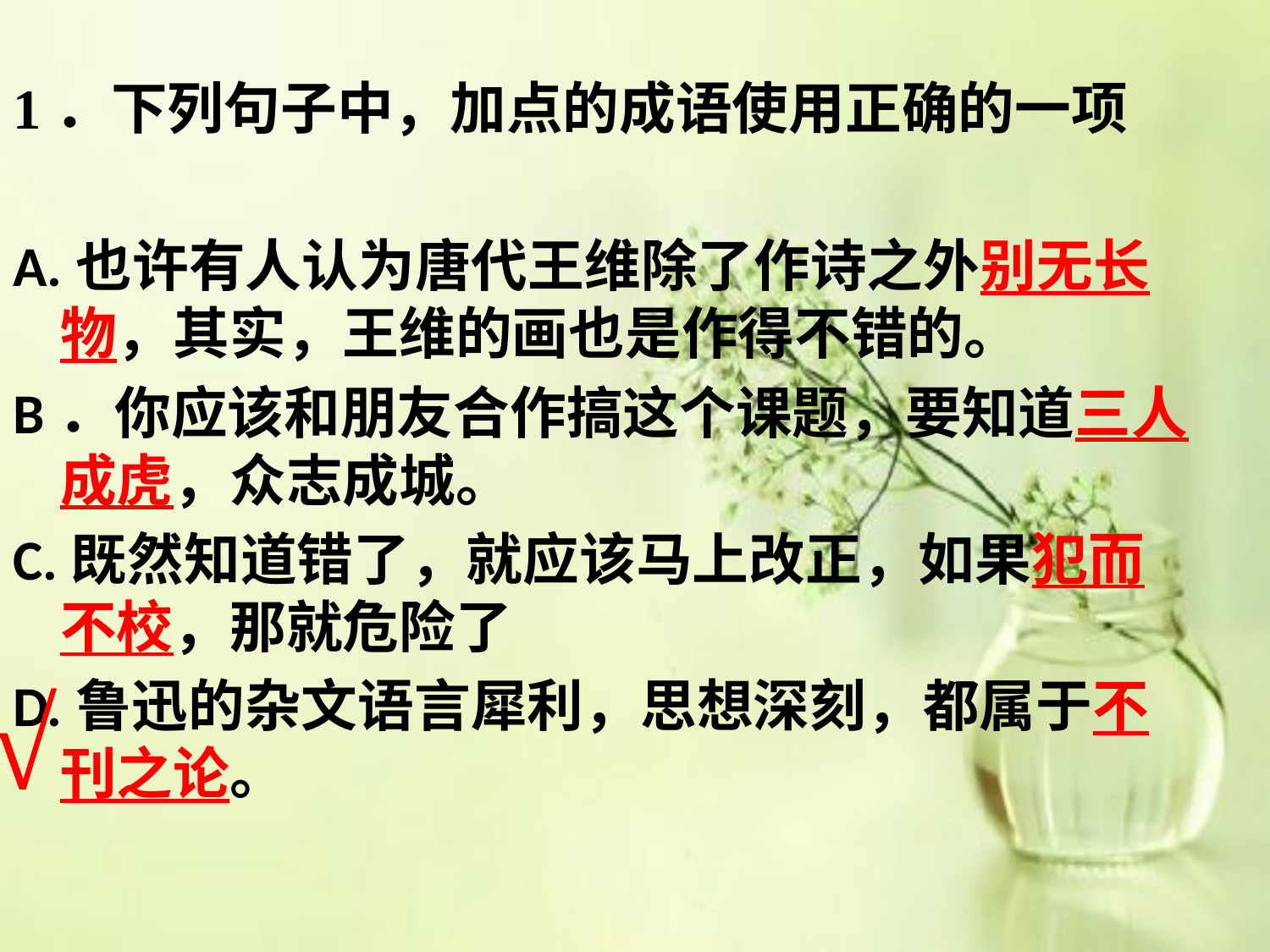

#
1．下列句子中，加点的成语使用正确的一项

A.也许有人认为唐代王维除了作诗之外别无长物，其实，王维的画也是作得不错的。
B．你应该和朋友合作搞这个课题，要知道三人成虎，众志成城。
C.既然知道错了，就应该马上改正，如果犯而不校，那就危险了
D.鲁迅的杂文语言犀利，思想深刻，都属于不刊之论。
√